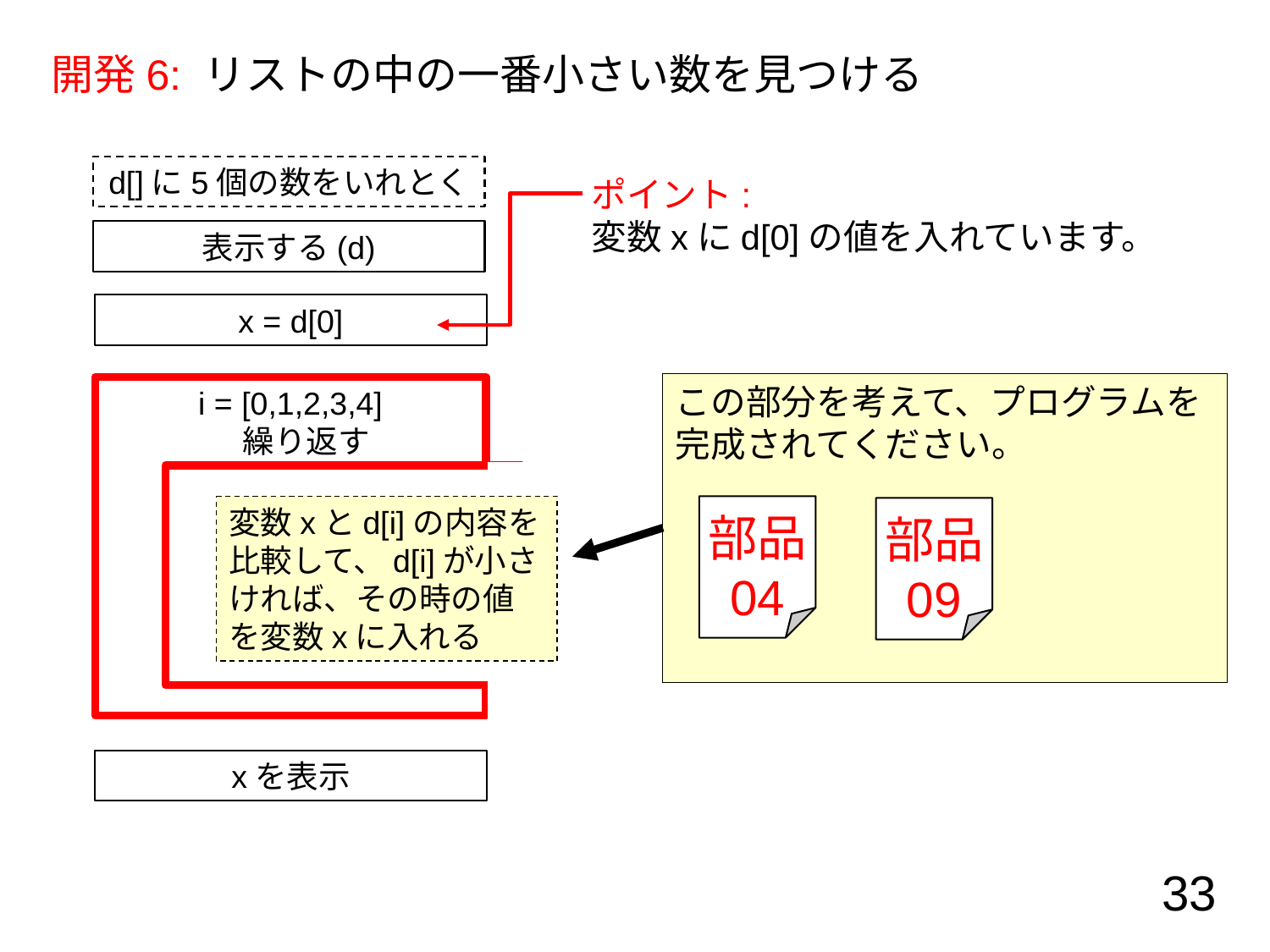

開発6: リストの中の一番小さい数を見つける
d[]に5個の数をいれとく
ポイント:
変数xにd[0]の値を入れています。
表示する(d)
x = d[0]
この部分を考えて、プログラムを完成されてください。

i = [0,1,2,3,4]
　繰り返す

変数xとd[i]の内容を比較して、d[i]が小さければ、その時の値を変数xに入れる

部品
04

部品
09
xを表示
33